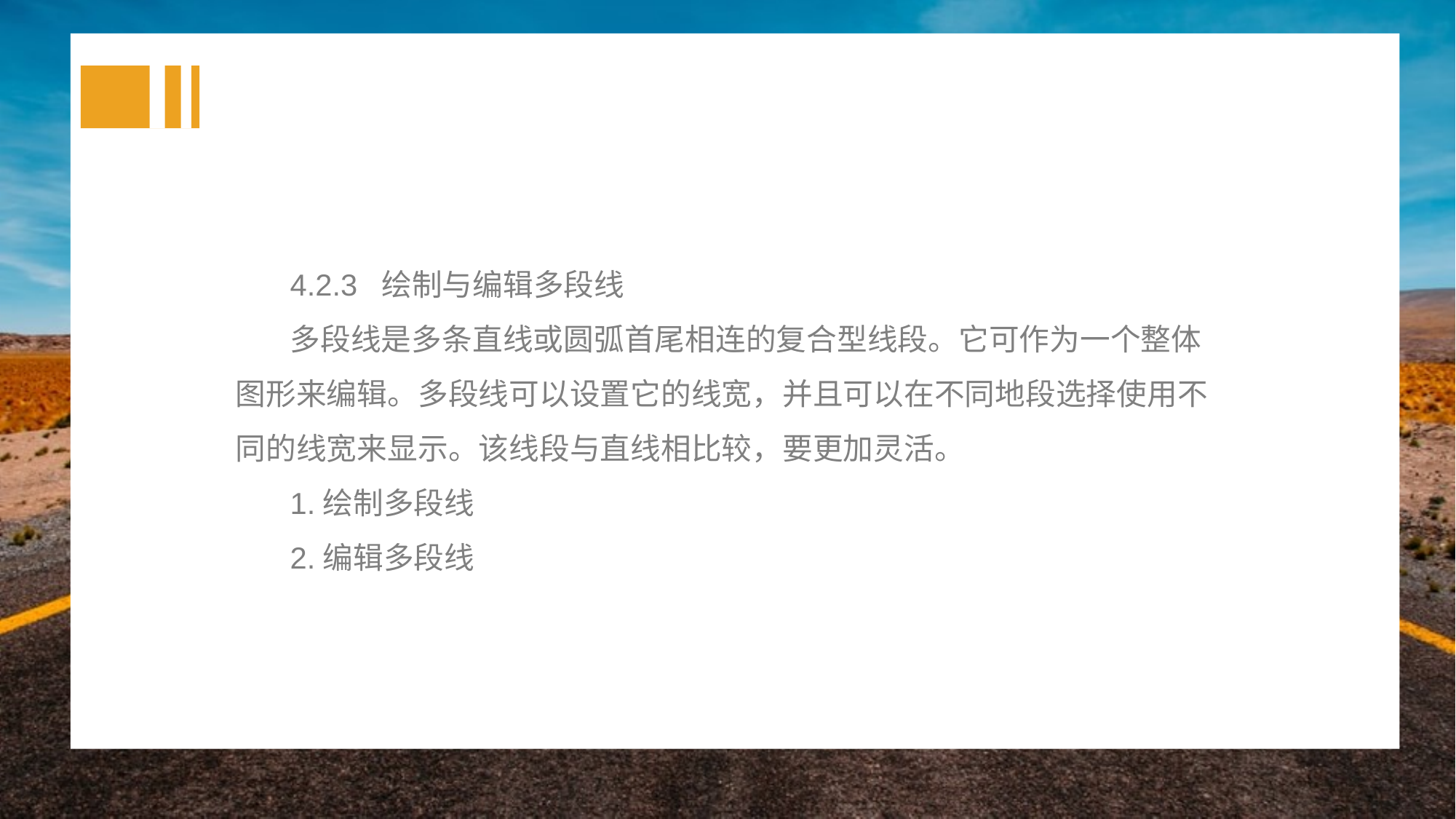

4.2.3  绘制与编辑多段线
多段线是多条直线或圆弧首尾相连的复合型线段。它可作为一个整体图形来编辑。多段线可以设置它的线宽，并且可以在不同地段选择使用不同的线宽来显示。该线段与直线相比较，要更加灵活。
1.绘制多段线
2.编辑多段线